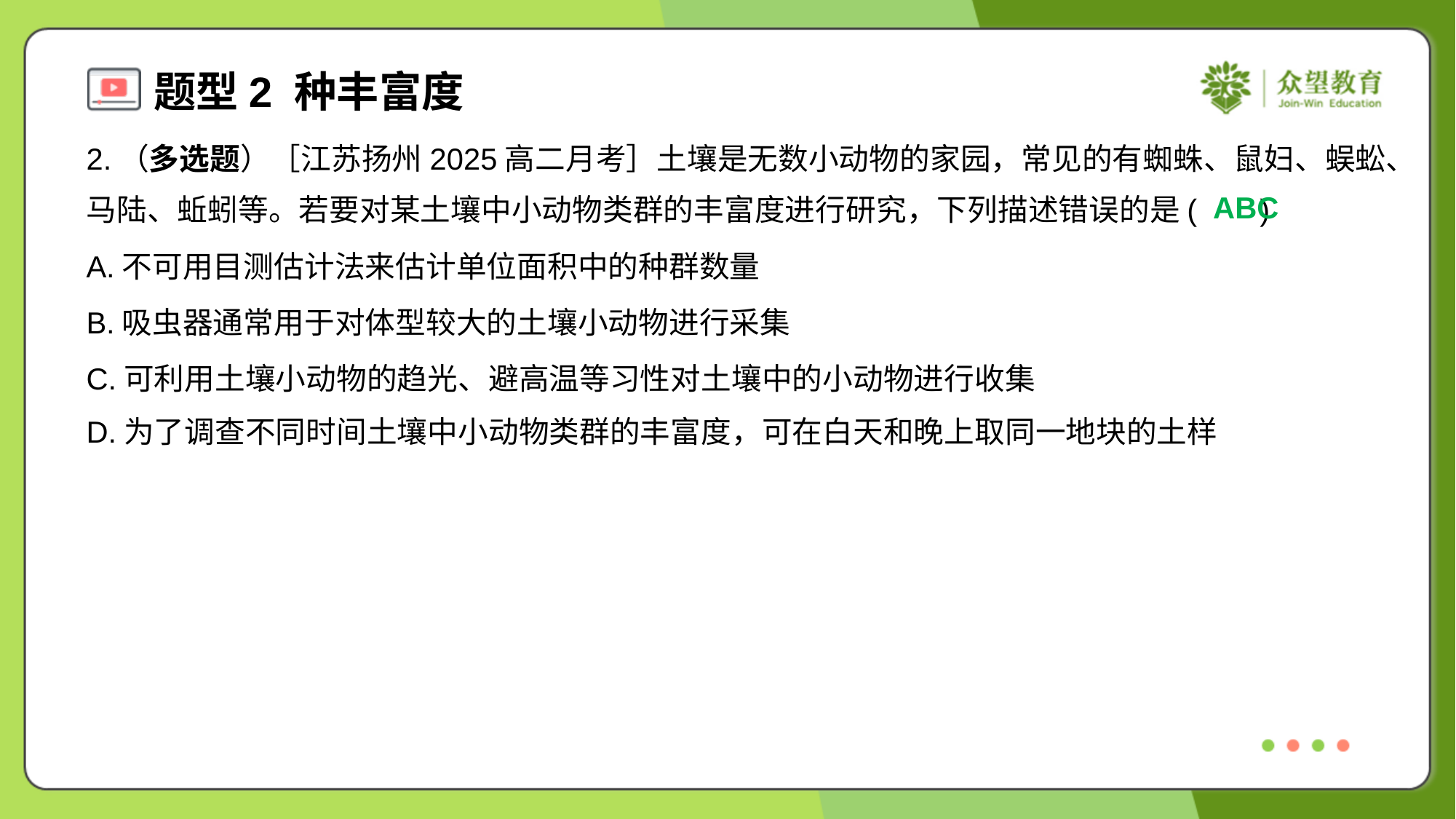

2.（多选题）［江苏扬州2025高二月考］土壤是无数小动物的家园，常见的有蜘蛛、鼠妇、蜈蚣、
马陆、蚯蚓等。若要对某土壤中小动物类群的丰富度进行研究，下列描述错误的是(        )
ABC
A.不可用目测估计法来估计单位面积中的种群数量
B.吸虫器通常用于对体型较大的土壤小动物进行采集
C.可利用土壤小动物的趋光、避高温等习性对土壤中的小动物进行收集
D.为了调查不同时间土壤中小动物类群的丰富度，可在白天和晚上取同一地块的土样